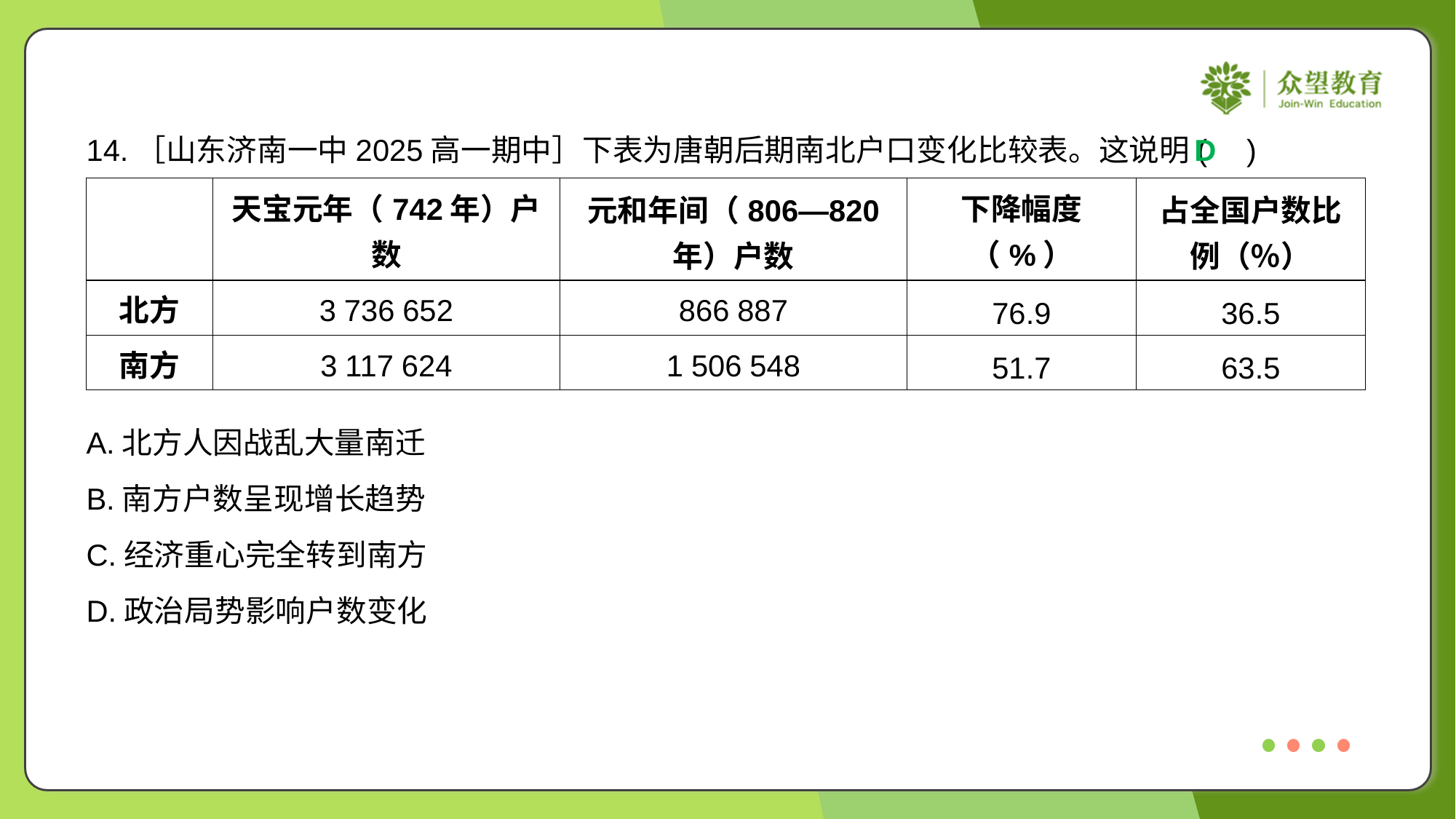

14.［山东济南一中2025高一期中］下表为唐朝后期南北户口变化比较表。这说明(     )
D
|  | 天宝元年（742年）户数 | 元和年间（806—820 年）户数 | 下降幅度（%） | 占全国户数比 例（％） |
| --- | --- | --- | --- | --- |
| 北方 | 3 736 652 | 866 887 | 76.9 | 36.5 |
| 南方 | 3 117 624 | 1 506 548 | 51.7 | 63.5 |
A.北方人因战乱大量南迁
B.南方户数呈现增长趋势
C.经济重心完全转到南方
D.政治局势影响户数变化